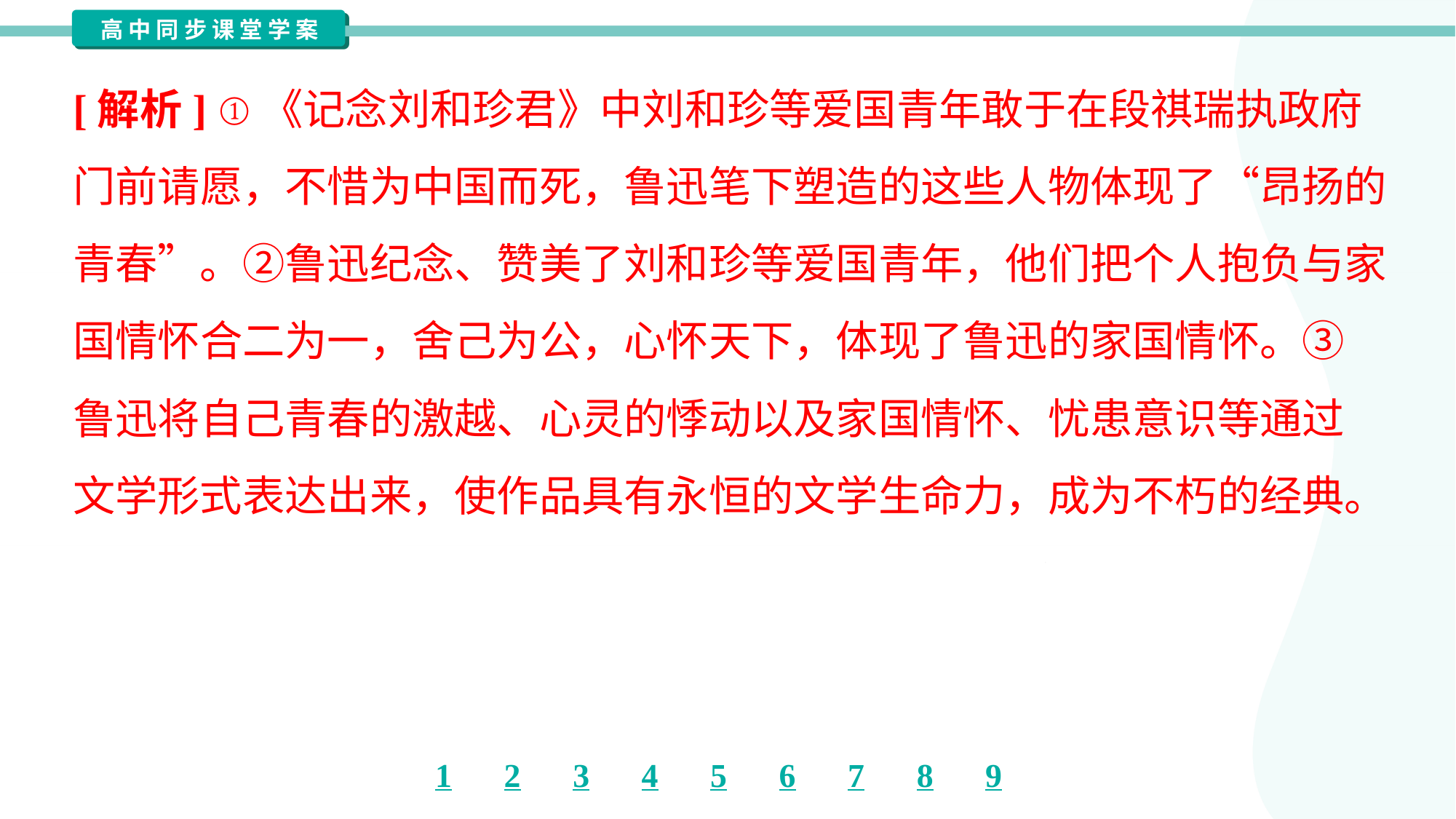

[解析] ①《记念刘和珍君》中刘和珍等爱国青年敢于在段祺瑞执政府
门前请愿，不惜为中国而死，鲁迅笔下塑造的这些人物体现了“昂扬的
青春”。②鲁迅纪念、赞美了刘和珍等爱国青年，他们把个人抱负与家
国情怀合二为一，舍己为公，心怀天下，体现了鲁迅的家国情怀。③
鲁迅将自己青春的激越、心灵的悸动以及家国情怀、忧患意识等通过
文学形式表达出来，使作品具有永恒的文学生命力，成为不朽的经典。